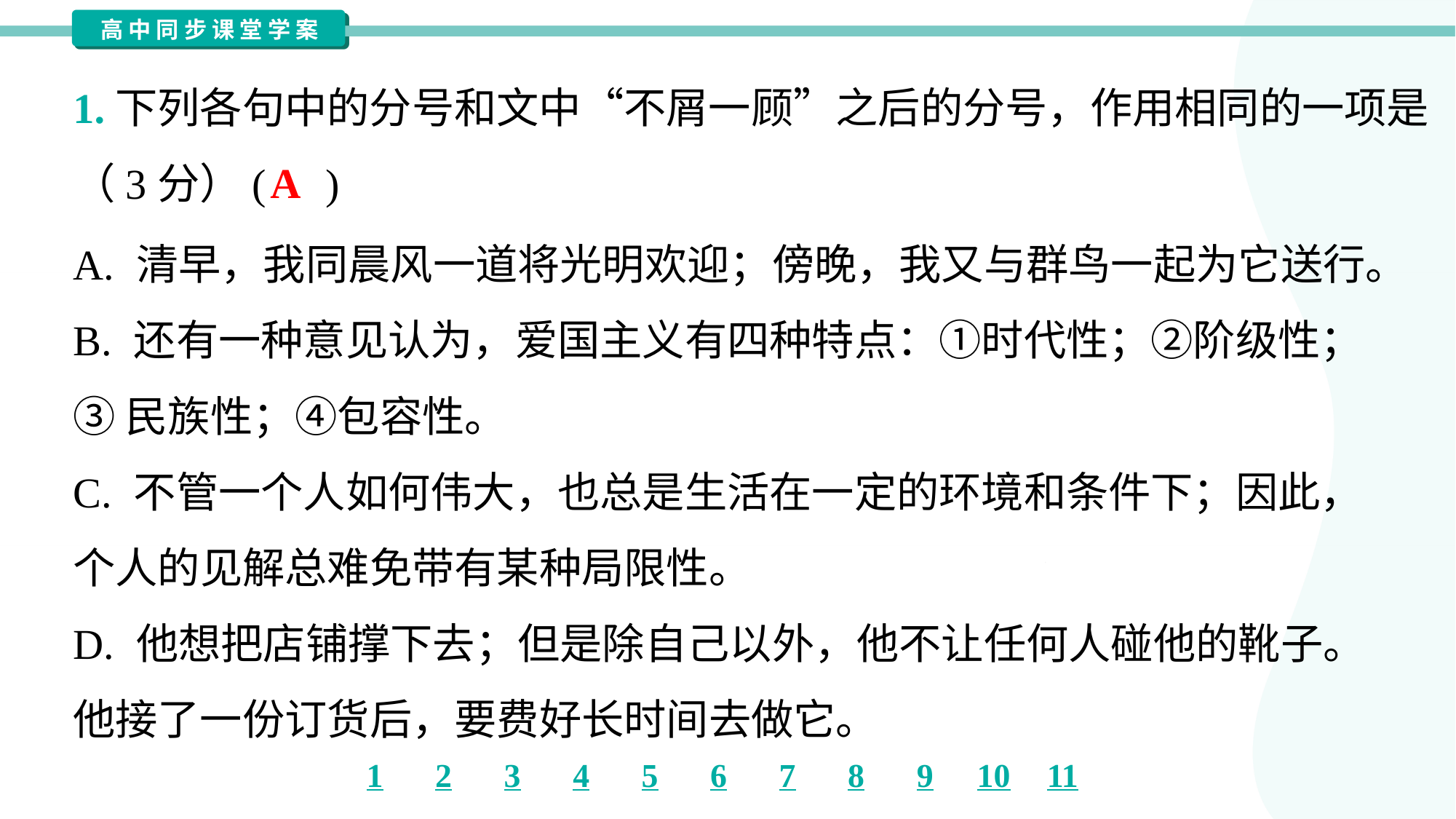

1.下列各句中的分号和文中“不屑一顾”之后的分号，作用相同的一项是
（3分）(     )
A
A. 清早，我同晨风一道将光明欢迎；傍晚，我又与群鸟一起为它送行。
B. 还有一种意见认为，爱国主义有四种特点：①时代性；②阶级性；
③民族性；④包容性。
C. 不管一个人如何伟大，也总是生活在一定的环境和条件下；因此，
个人的见解总难免带有某种局限性。
D. 他想把店铺撑下去；但是除自己以外，他不让任何人碰他的靴子。
他接了一份订货后，要费好长时间去做它。